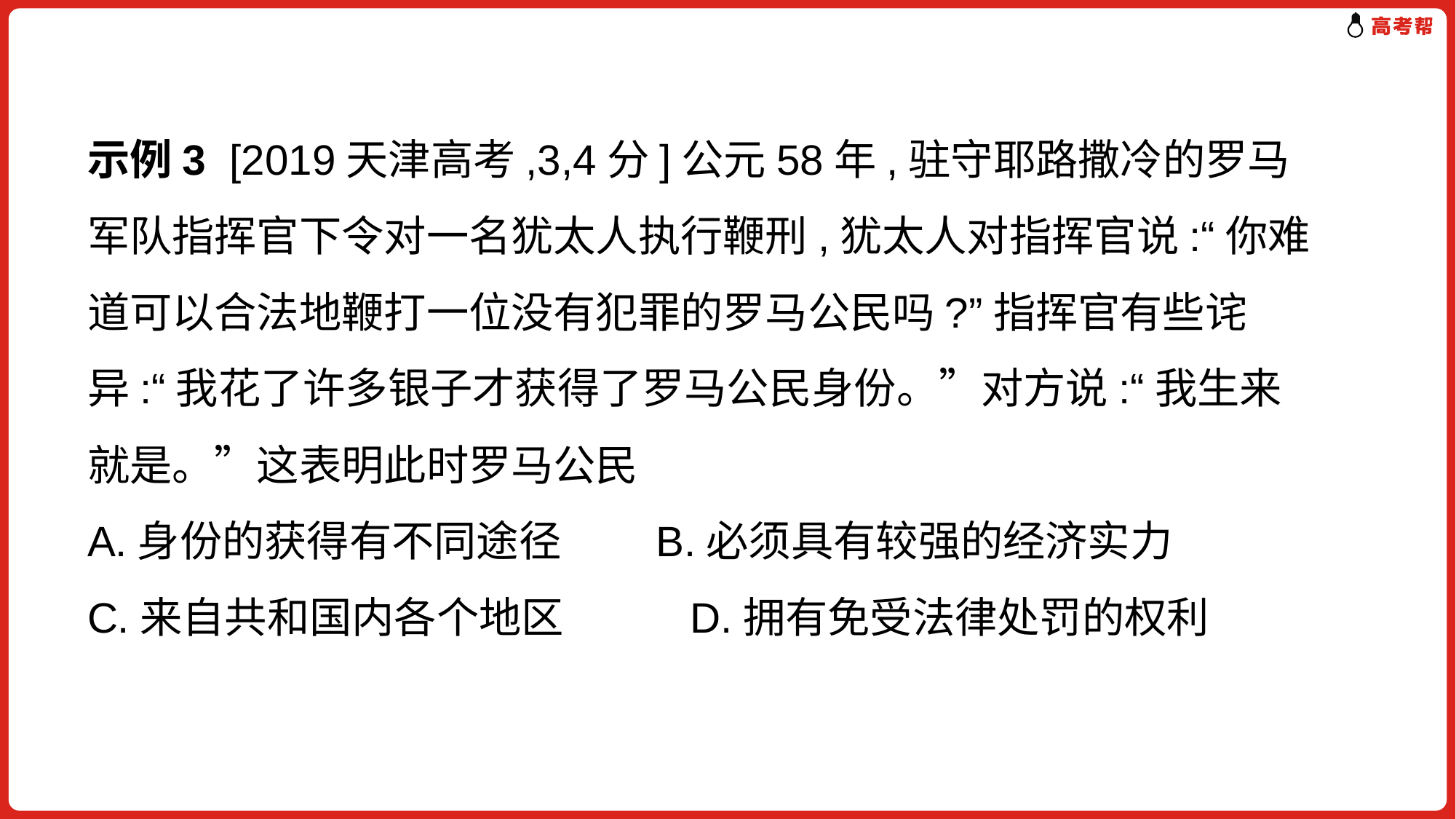

示例3  [2019天津高考,3,4分]公元58年,驻守耶路撒冷的罗马军队指挥官下令对一名犹太人执行鞭刑,犹太人对指挥官说:“你难道可以合法地鞭打一位没有犯罪的罗马公民吗?”指挥官有些诧异:“我花了许多银子才获得了罗马公民身份。”对方说:“我生来就是。”这表明此时罗马公民
A.身份的获得有不同途径　　B.必须具有较强的经济实力
C.来自共和国内各个地区	     D.拥有免受法律处罚的权利